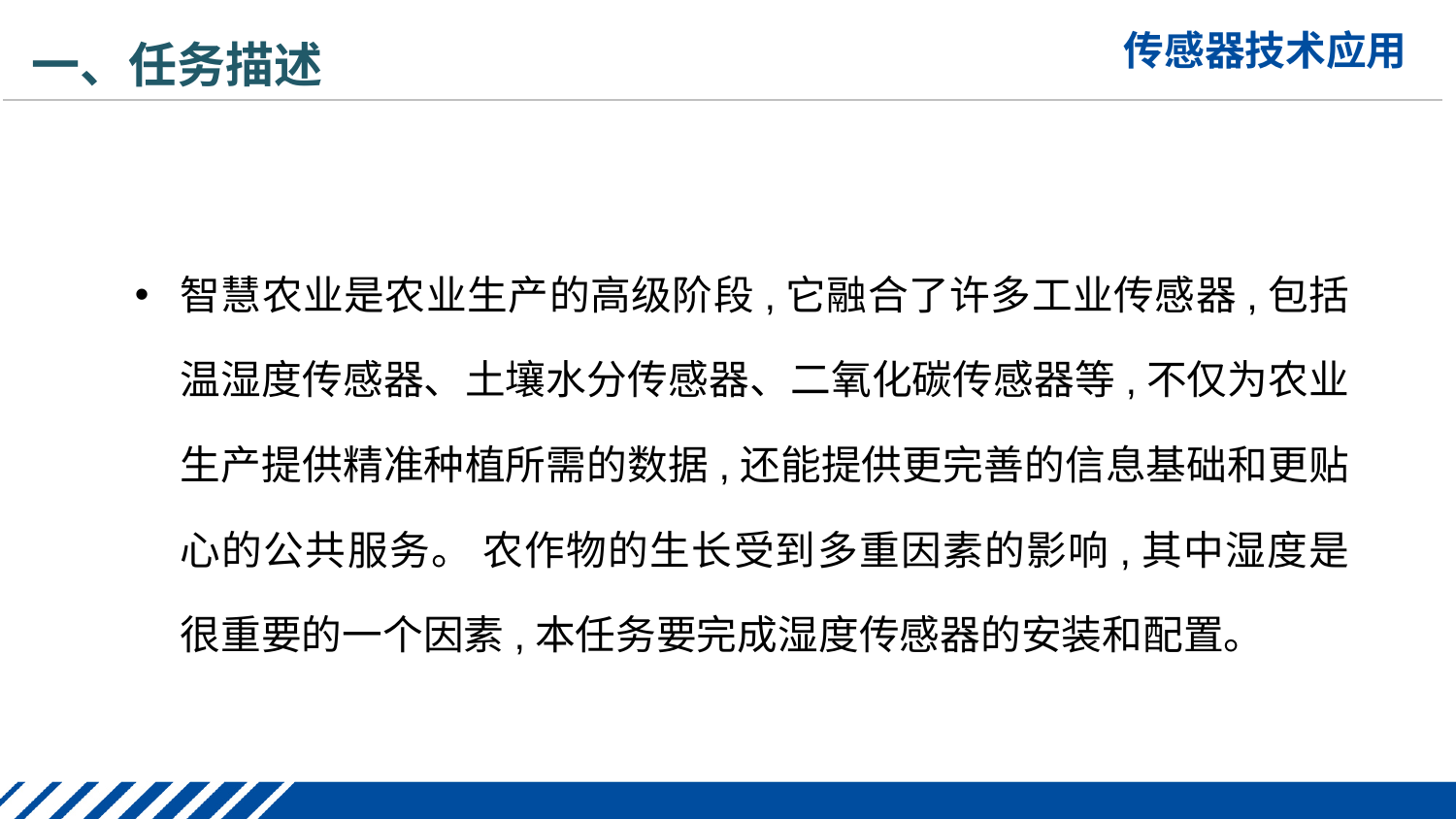

一、任务描述
智慧农业是农业生产的高级阶段,它融合了许多工业传感器,包括温湿度传感器、土壤水分传感器、二氧化碳传感器等,不仅为农业生产提供精准种植所需的数据,还能提供更完善的信息基础和更贴心的公共服务。 农作物的生长受到多重因素的影响,其中湿度是很重要的一个因素,本任务要完成湿度传感器的安装和配置。